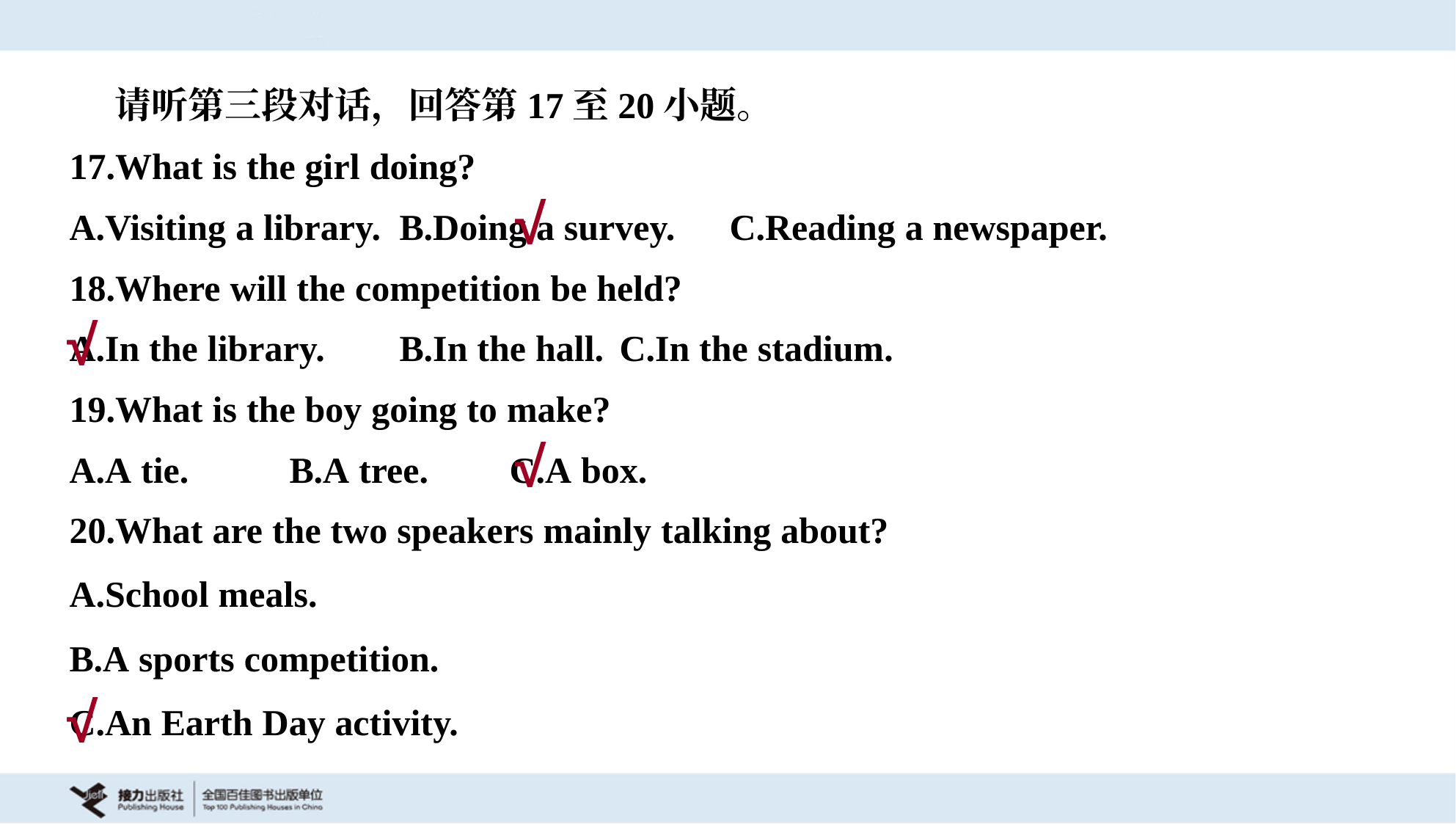

请听第三段对话，回答第17至20小题。
17.What is the girl doing?
A.Visiting a library.	B.Doing a survey.	C.Reading a newspaper.
√
18.Where will the competition be held?
A.In the library.	B.In the hall.	C.In the stadium.
√
19.What is the boy going to make?
A.A tie.	B.A tree.	C.A box.
√
20.What are the two speakers mainly talking about?
A.School meals.
B.A sports competition.
C.An Earth Day activity.
√